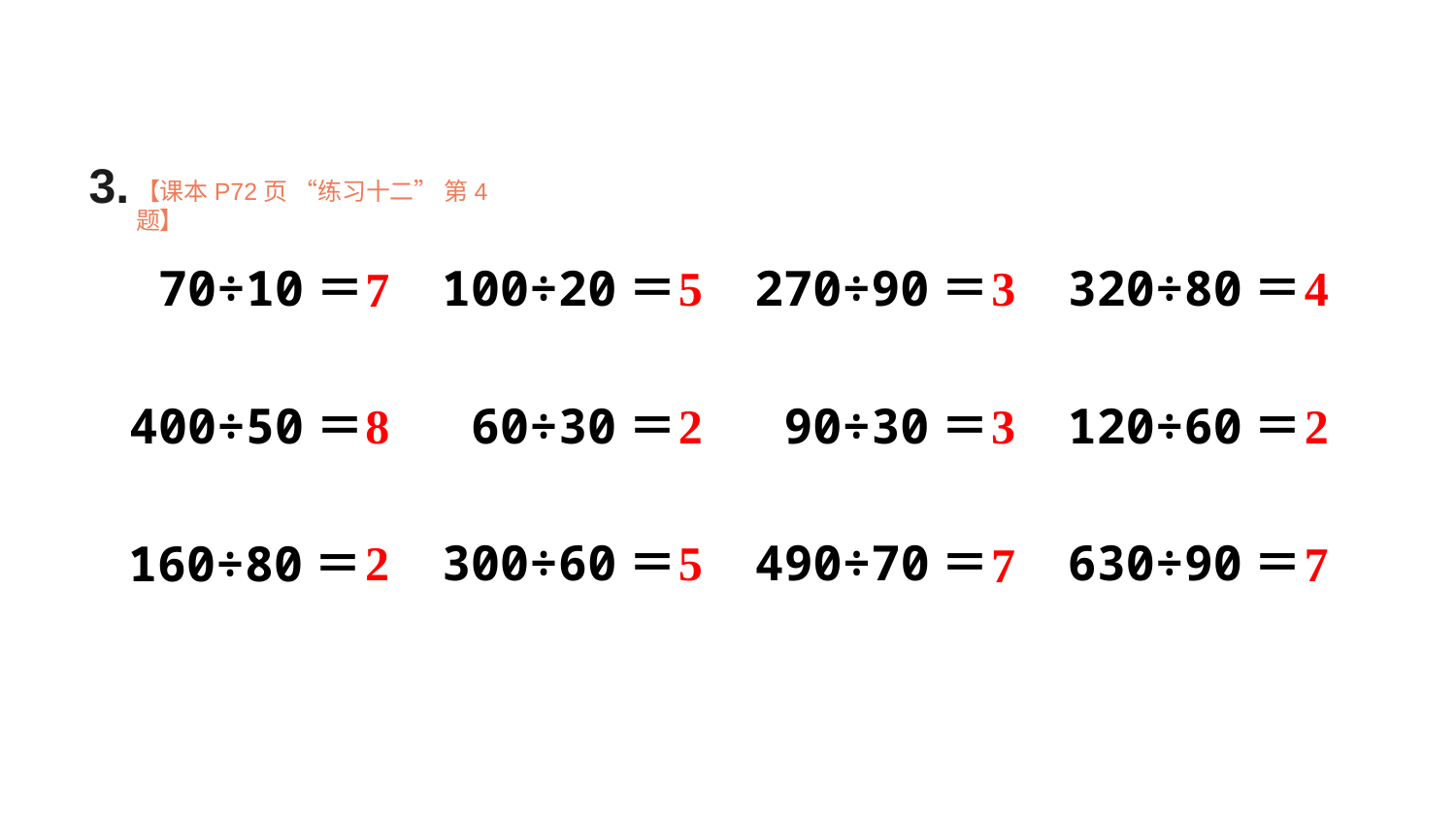

3.
【课本P72页 “练习十二” 第4题】
5
3
4
70÷10＝
100÷20＝
270÷90＝
320÷80＝
7
400÷50＝
60÷30＝
2
90÷30＝
120÷60＝
2
8
3
2
300÷60＝
5
490÷70＝
630÷90＝
160÷80＝
7
7